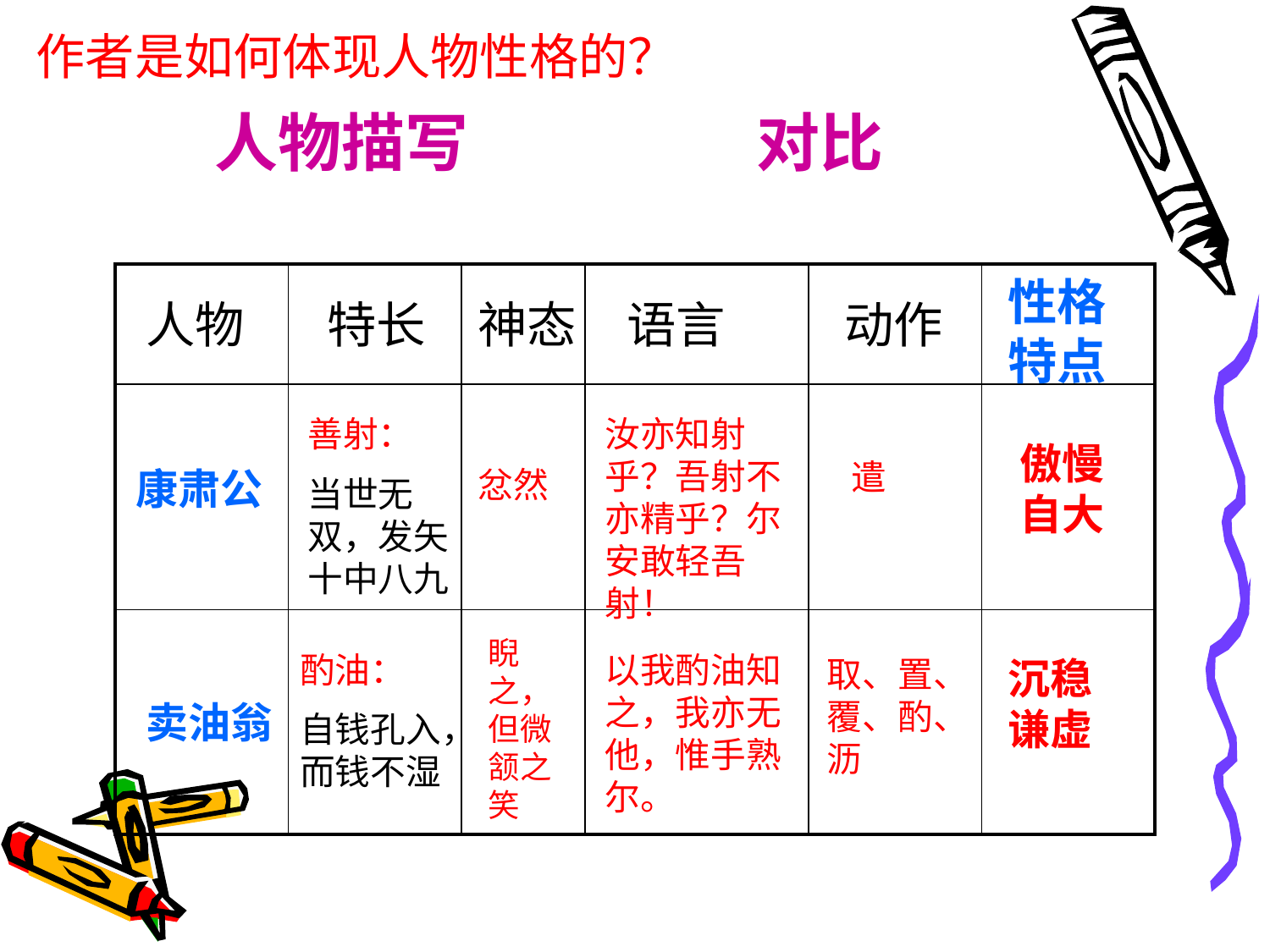

作者是如何体现人物性格的？
人物描写
对比
|  |  |  |  |  |  |
| --- | --- | --- | --- | --- | --- |
|  |  |  |  |  |  |
|  |  |  |  |  |  |
性格特点
人物
特长
神态
语言
动作
善射：
当世无双，发矢十中八九
汝亦知射乎？吾射不亦精乎？尔安敢轻吾射！
傲慢自大
遣
康肃公
忿然
睨之，但微颔之笑
酌油：
自钱孔入，而钱不湿
以我酌油知之，我亦无他，惟手熟尔。
取、置、覆、酌、沥
沉稳谦虚
卖油翁